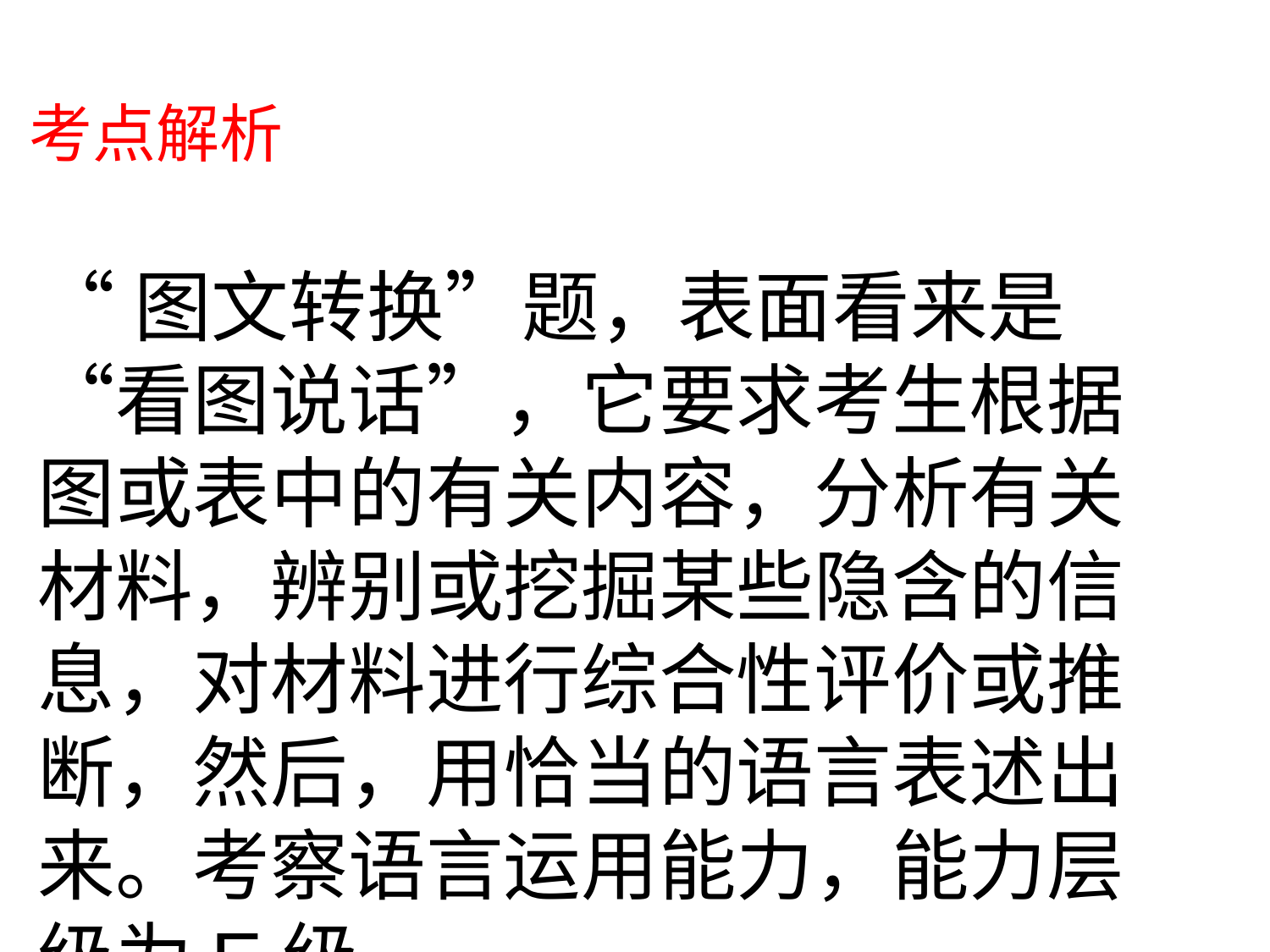

考点解析
“图文转换”题，表面看来是“看图说话”，它要求考生根据图或表中的有关内容，分析有关材料，辨别或挖掘某些隐含的信息，对材料进行综合性评价或推断，然后，用恰当的语言表述出来。考察语言运用能力，能力层级为E级.